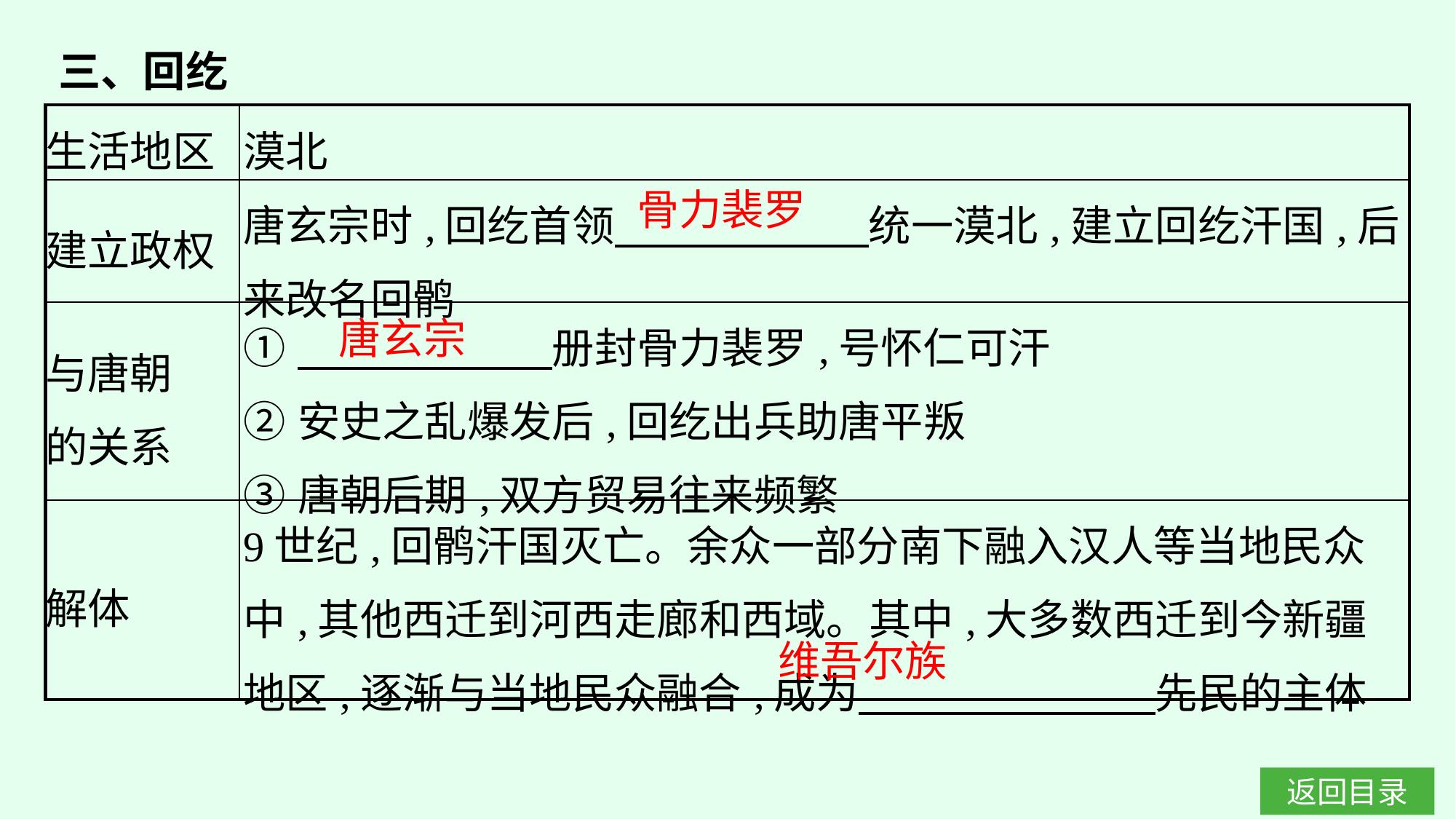

三、回纥
| 生活地区 | 漠北 |
| --- | --- |
| 建立政权 | 唐玄宗时,回纥首领　　　　　　统一漠北,建立回纥汗国,后来改名回鹘 |
| 与唐朝 的关系 | ①　　　　　　册封骨力裴罗,号怀仁可汗  ②安史之乱爆发后,回纥出兵助唐平叛 ③唐朝后期,双方贸易往来频繁 |
| 解体 | 9世纪,回鹘汗国灭亡。余众一部分南下融入汉人等当地民众中,其他西迁到河西走廊和西域。其中,大多数西迁到今新疆地区,逐渐与当地民众融合,成为　　　　　　　先民的主体 |
骨力裴罗
唐玄宗
维吾尔族